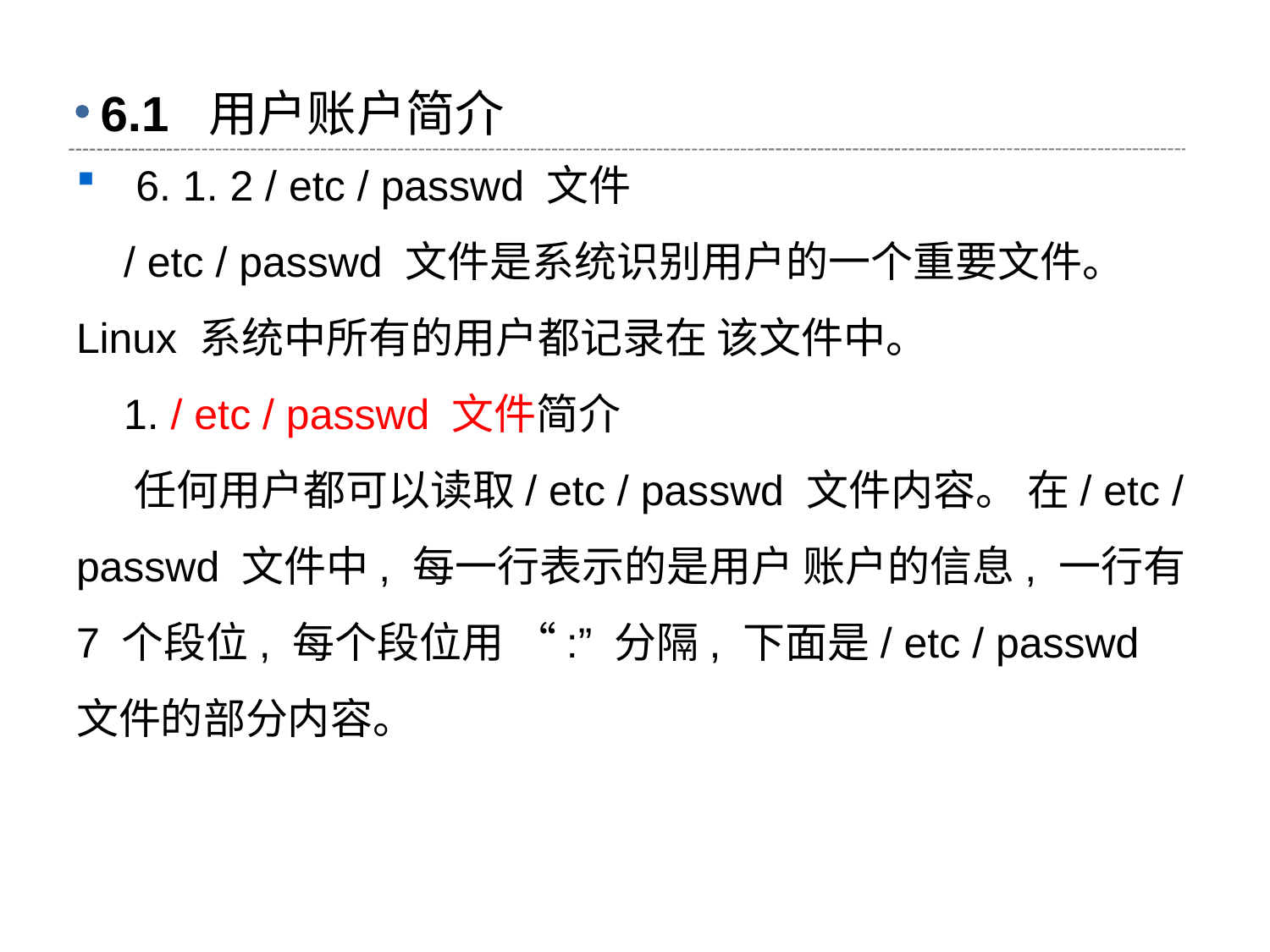

# 6.1  用户账户简介
 6. 1. 2 / etc / passwd 文件
    / etc / passwd 文件是系统识别用户的一个重要文件。 Linux 系统中所有的用户都记录在 该文件中。
    1. / etc / passwd 文件简介
     任何用户都可以读取/ etc / passwd 文件内容。 在/ etc / passwd 文件中, 每一行表示的是用户 账户的信息, 一行有 7 个段位, 每个段位用 “:” 分隔, 下面是/ etc / passwd 文件的部分内容。